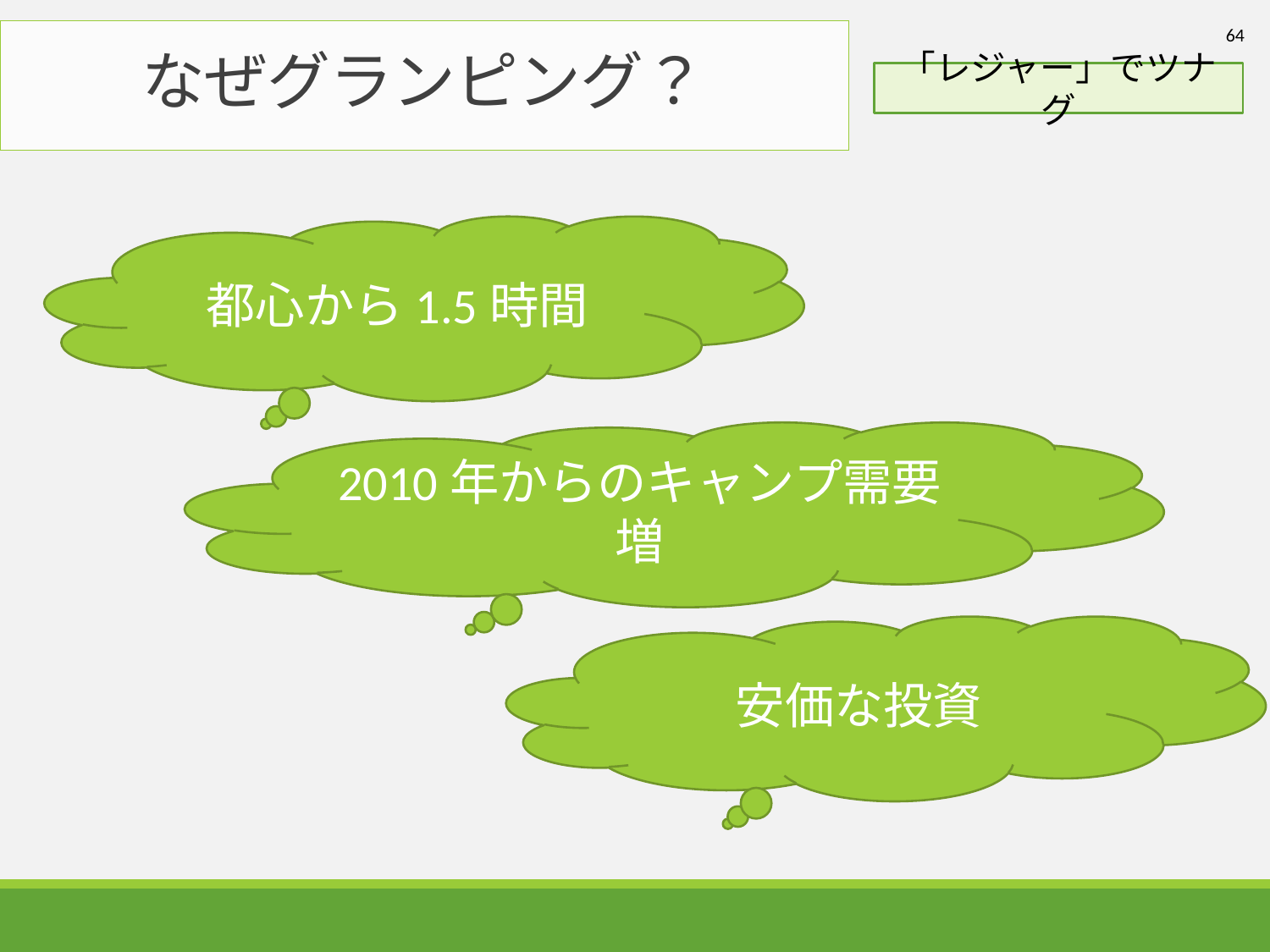

64
# なぜグランピング？
「レジャー」でツナグ
都心から1.5時間
2010年からのキャンプ需要増
安価な投資